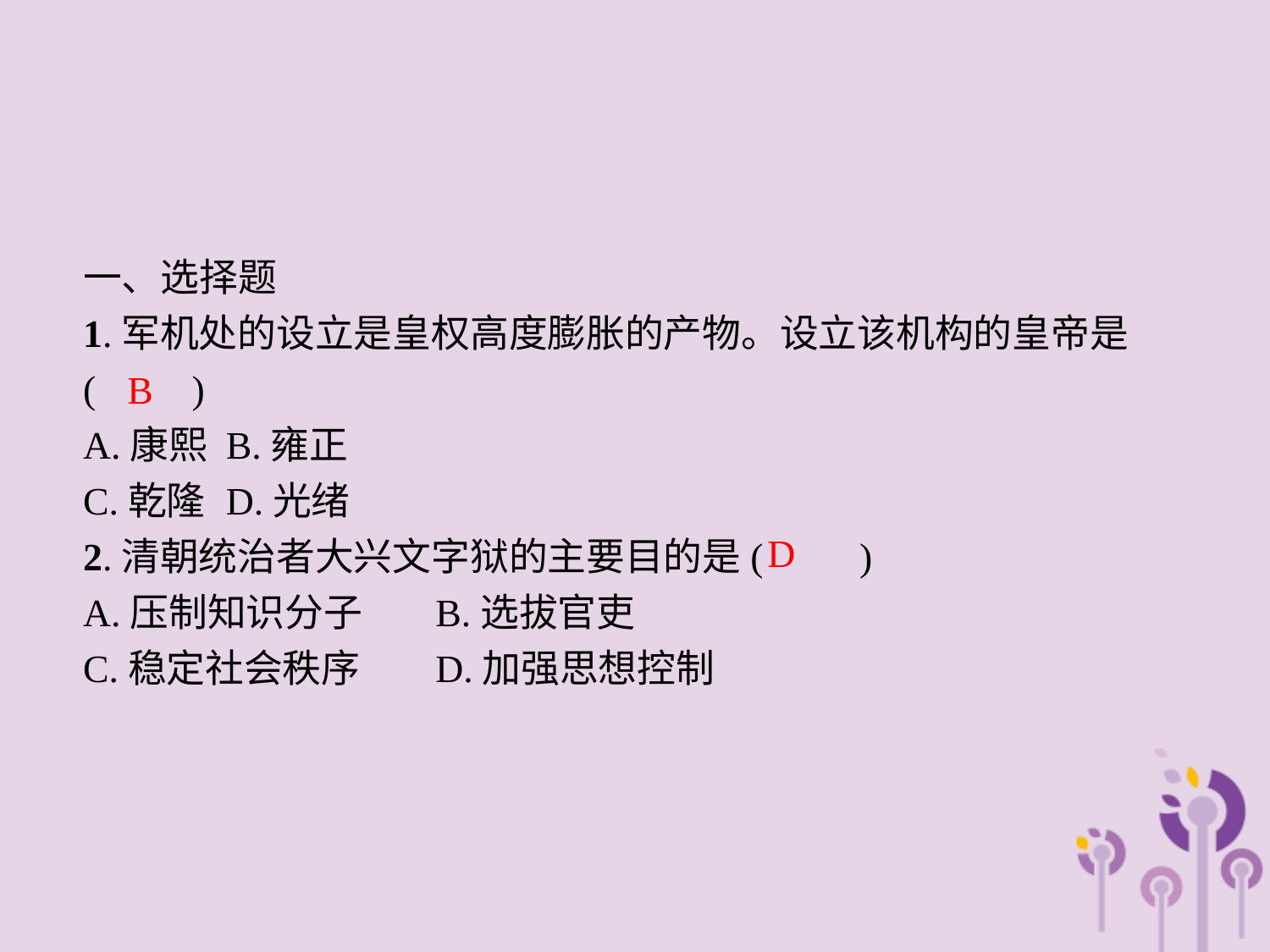

一、选择题
1.军机处的设立是皇权高度膨胀的产物。设立该机构的皇帝是(　　)
A.康熙	B.雍正
C.乾隆	D.光绪
2.清朝统治者大兴文字狱的主要目的是(　　)
A.压制知识分子	B.选拔官吏
C.稳定社会秩序	D.加强思想控制
B
D